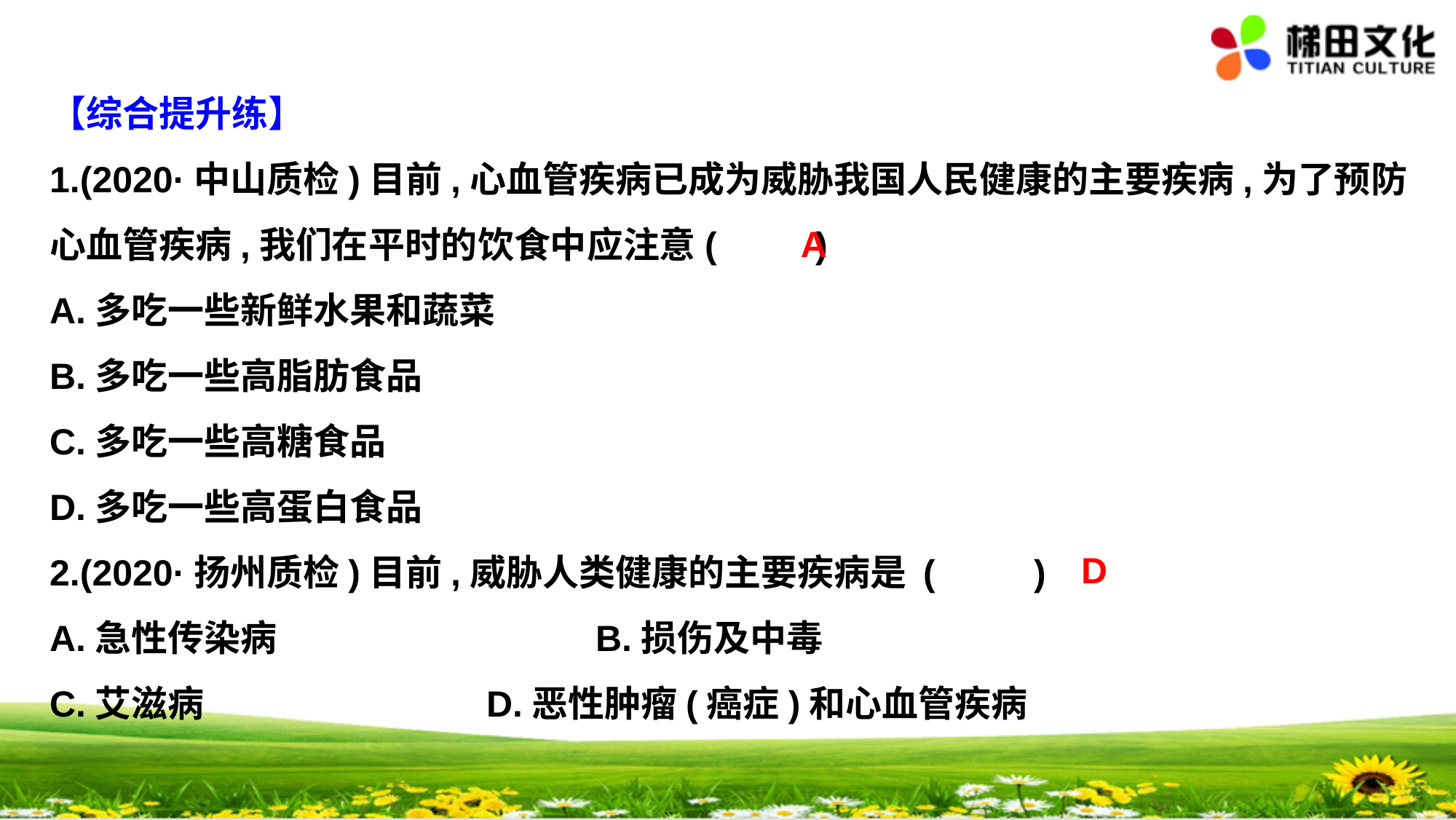

【综合提升练】
1.(2020·中山质检)目前,心血管疾病已成为威胁我国人民健康的主要疾病,为了预防
心血管疾病,我们在平时的饮食中应注意	(　 　)
A.多吃一些新鲜水果和蔬菜
B.多吃一些高脂肪食品
C.多吃一些高糖食品
D.多吃一些高蛋白食品
2.(2020·扬州质检)目前,威胁人类健康的主要疾病是	(　 　)
A.急性传染病			B.损伤及中毒
C.艾滋病			D.恶性肿瘤(癌症)和心血管疾病
A
D